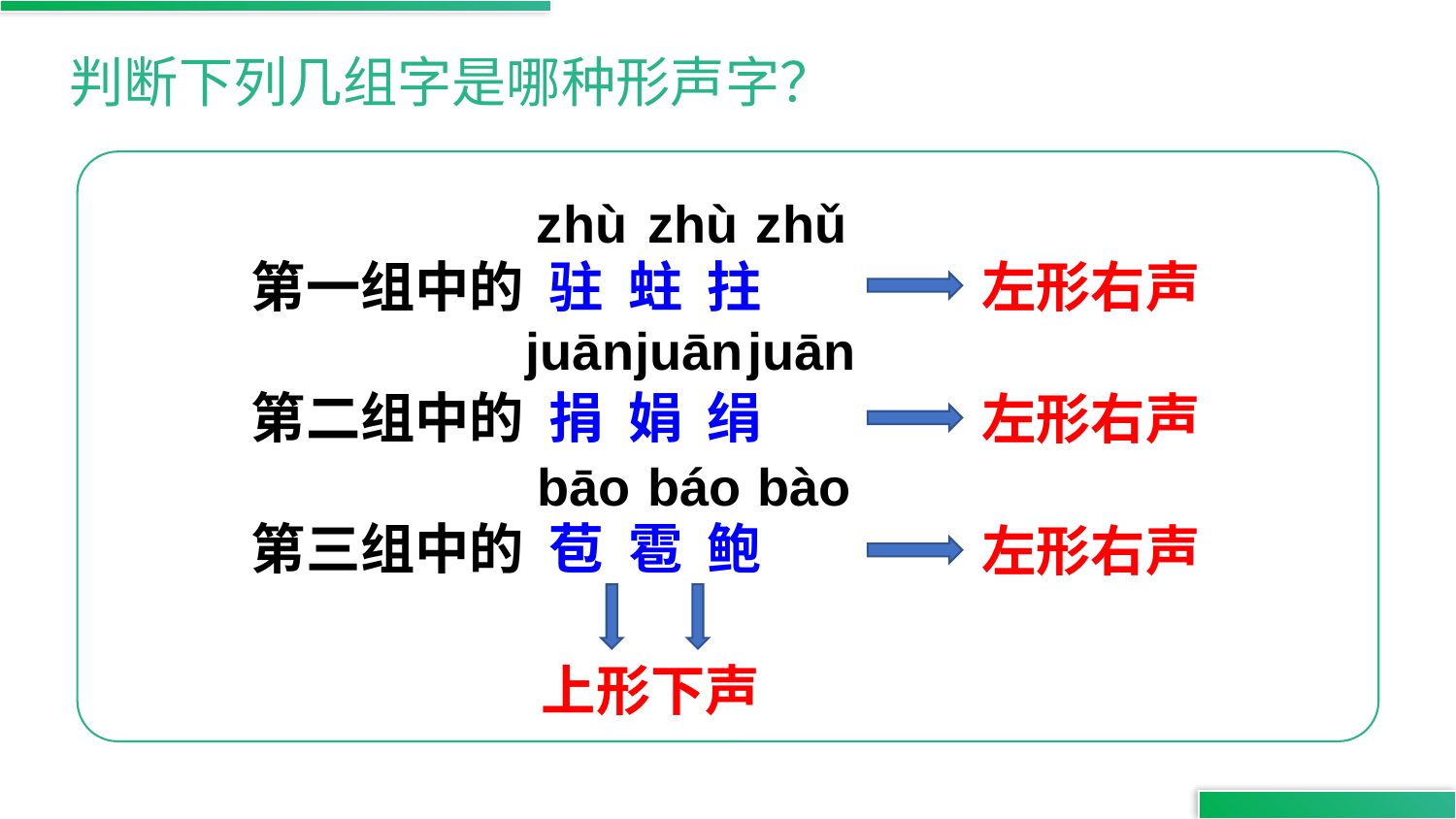

判断下列几组字是哪种形声字？
zhù
zhù
zhǔ
第一组中的  驻  蛀  拄

第二组中的  捐  娟  绢

第三组中的  苞  雹  鲍
左形右声

juān
juān
juān
左形右声

bāo
báo
bào
左形右声

上形下声